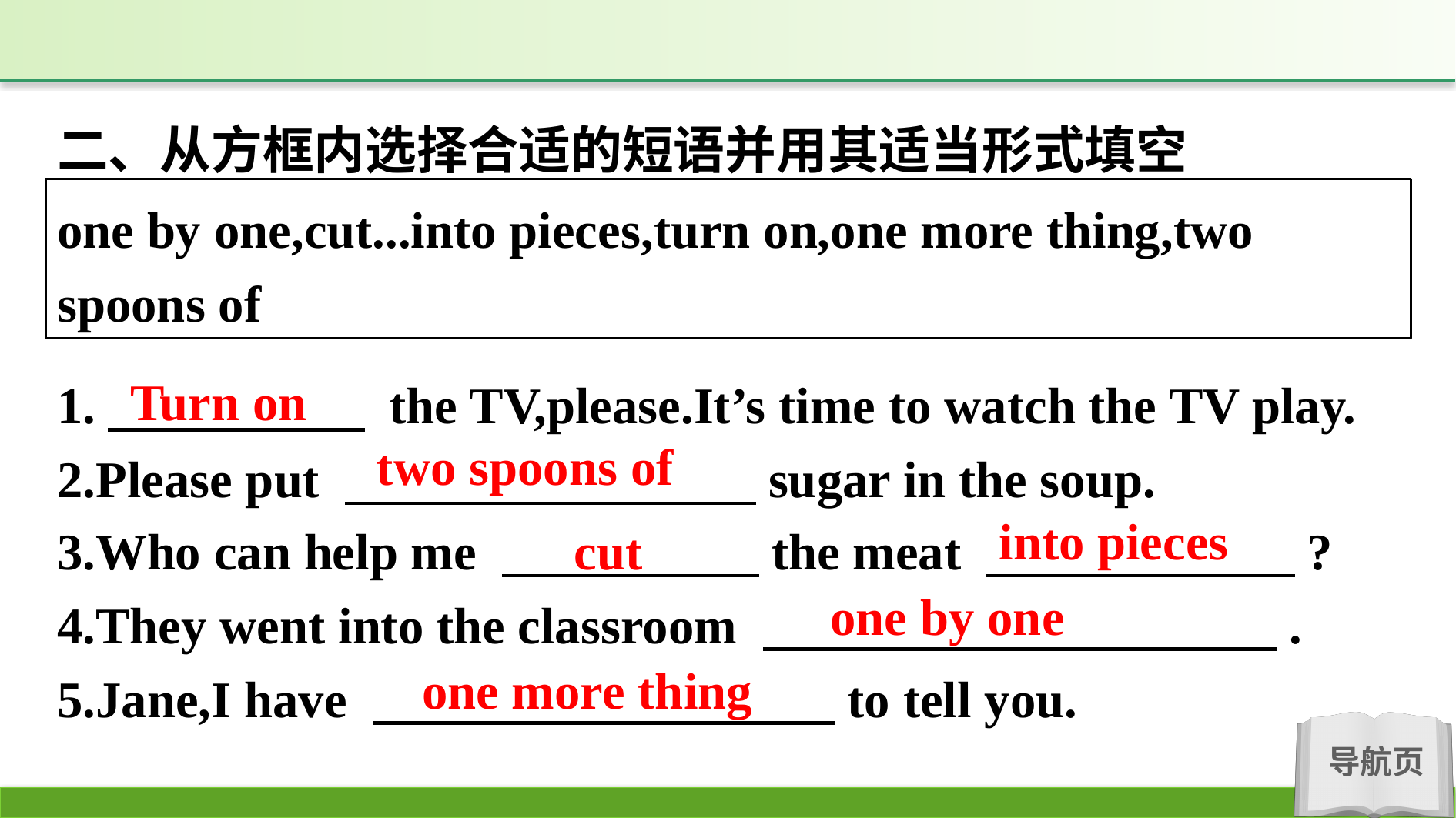

二、从方框内选择合适的短语并用其适当形式填空
one by one,cut...into pieces,turn on,one more thing,two spoons of
Turn on
1.　　　　　 the TV,please.It’s time to watch the TV play.
2.Please put 　　　　　　　　sugar in the soup.
two spoons of
into pieces
3.Who can help me 　　　　　the meat 　　　　　　?
4.They went into the classroom 　　　　　　　　　　.
5.Jane,I have 　　　　　　　　　to tell you.
cut
one by one
one more thing